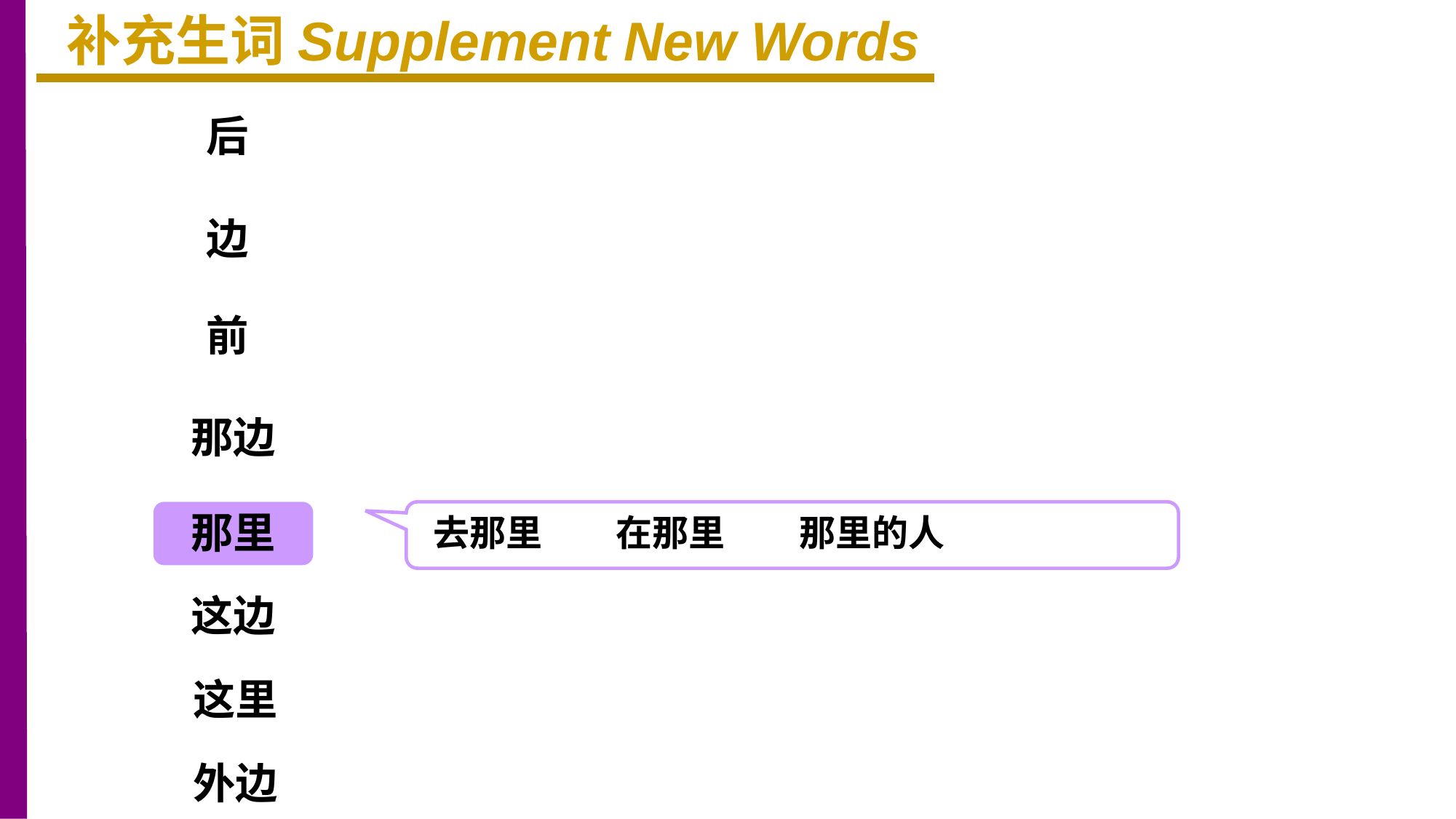

补充生词Supplement New Words
后
边
前
那边
那里

去那里         在那里         那里的人
这边
这里
外边